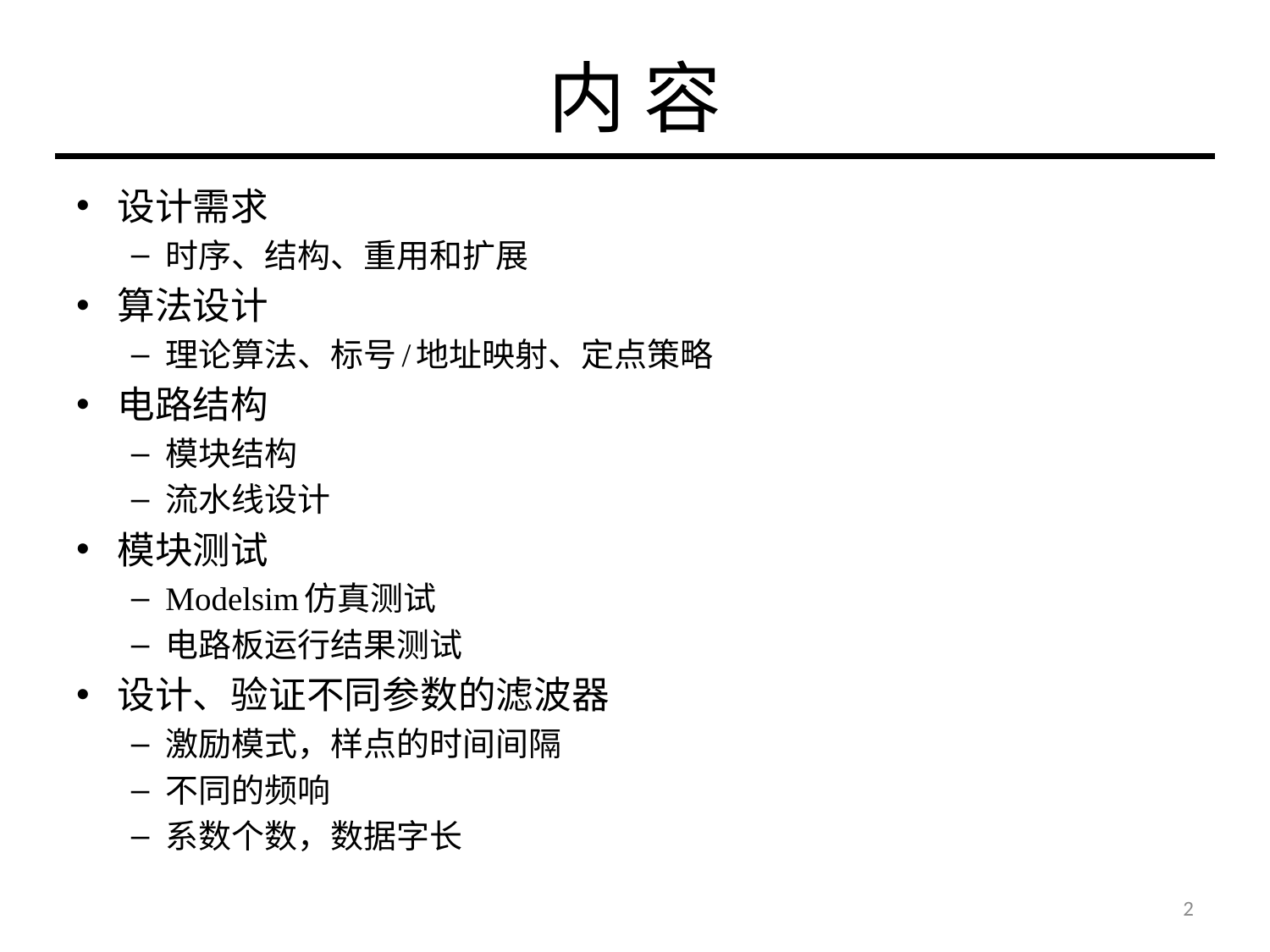

# 内 容
设计需求
时序、结构、重用和扩展
算法设计
理论算法、标号/地址映射、定点策略
电路结构
模块结构
流水线设计
模块测试
Modelsim仿真测试
电路板运行结果测试
设计、验证不同参数的滤波器
激励模式，样点的时间间隔
不同的频响
系数个数，数据字长

2